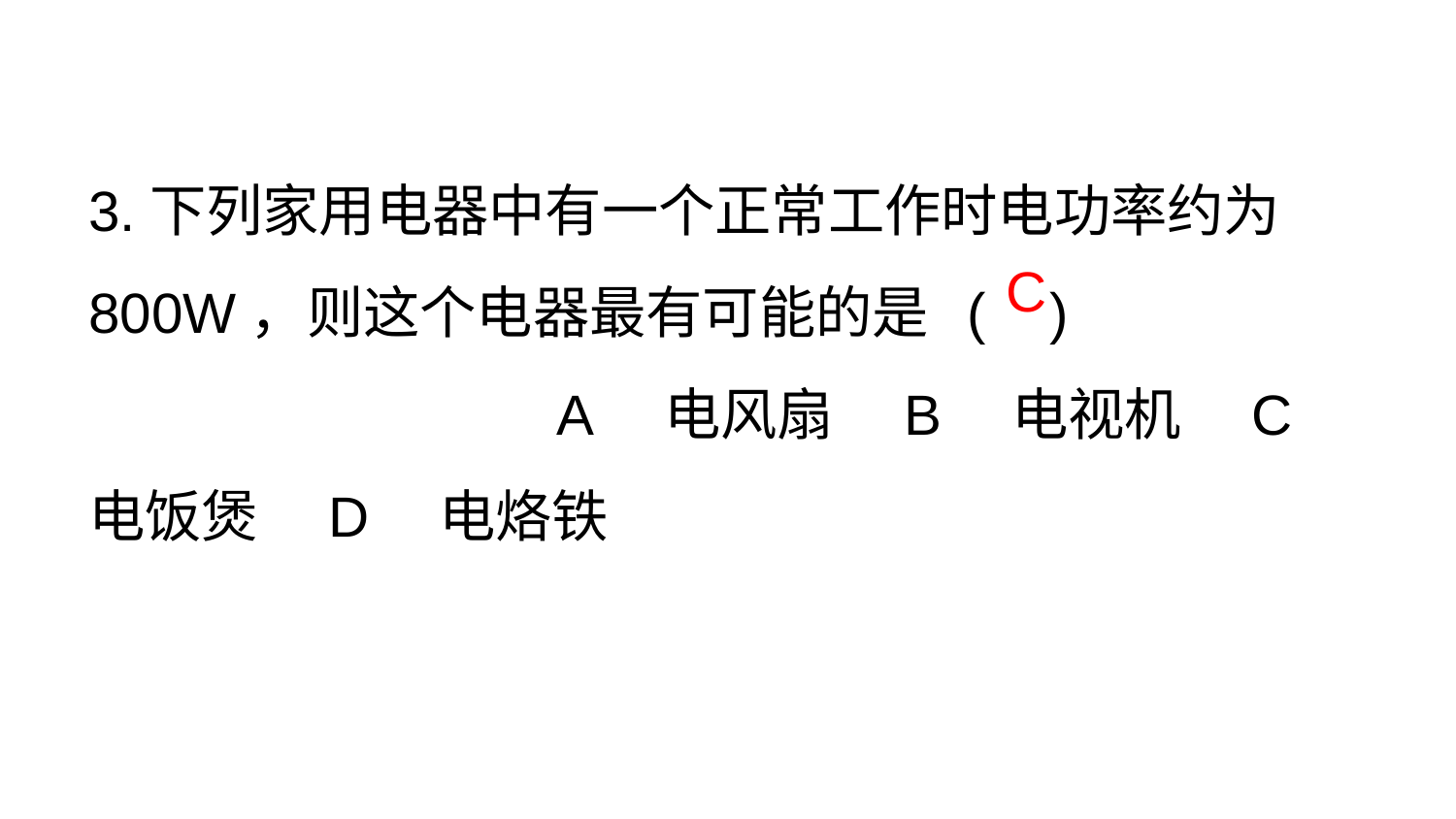

3.下列家用电器中有一个正常工作时电功率约为800W，则这个电器最有可能的是  (    )　                                                        A　电风扇　B　电视机　C　电饭煲　D　电烙铁
C